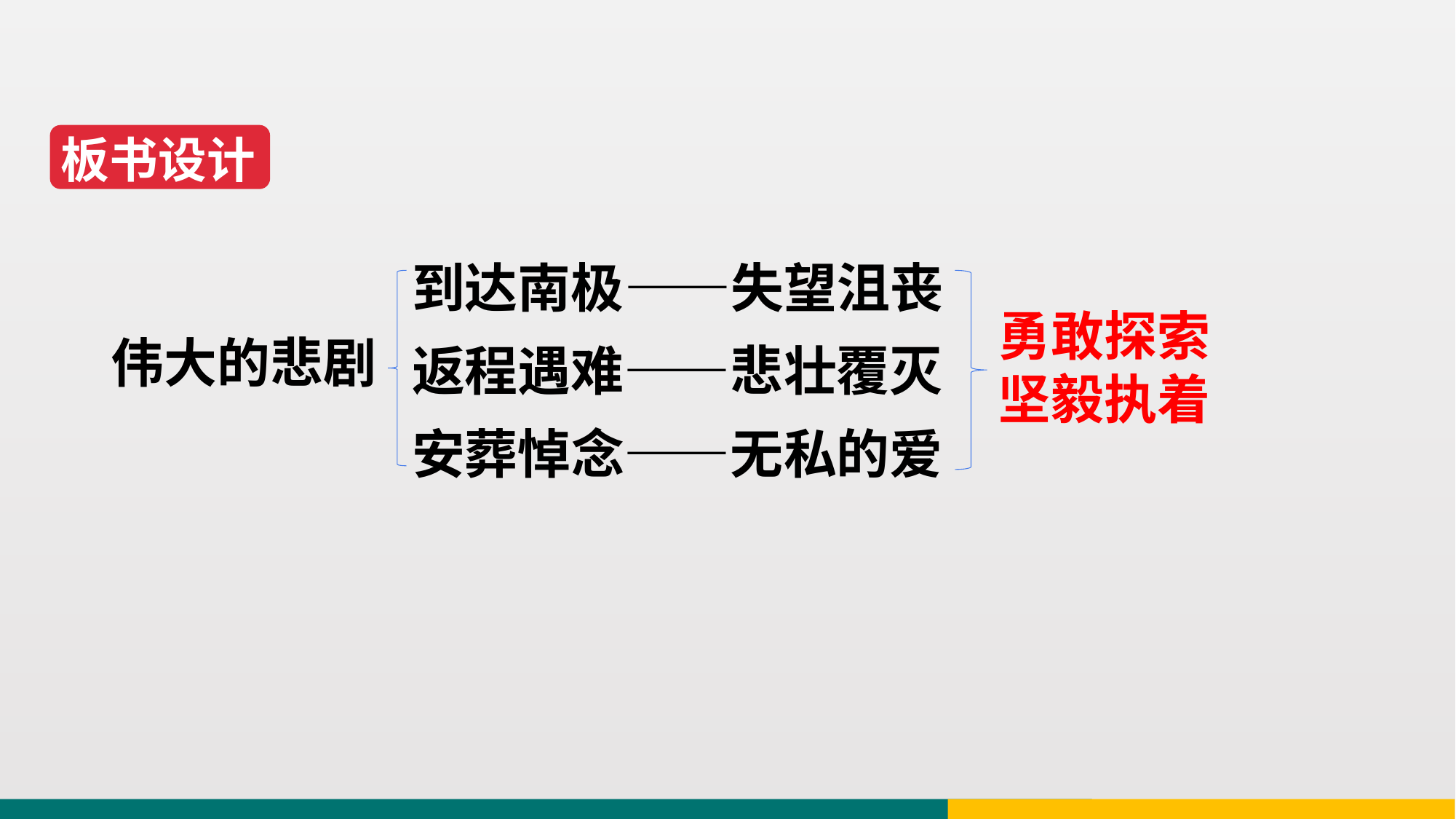

板书设计
到达南极——失望沮丧
返程遇难——悲壮覆灭
安葬悼念——无私的爱

勇敢探索
坚毅执着
伟大的悲剧